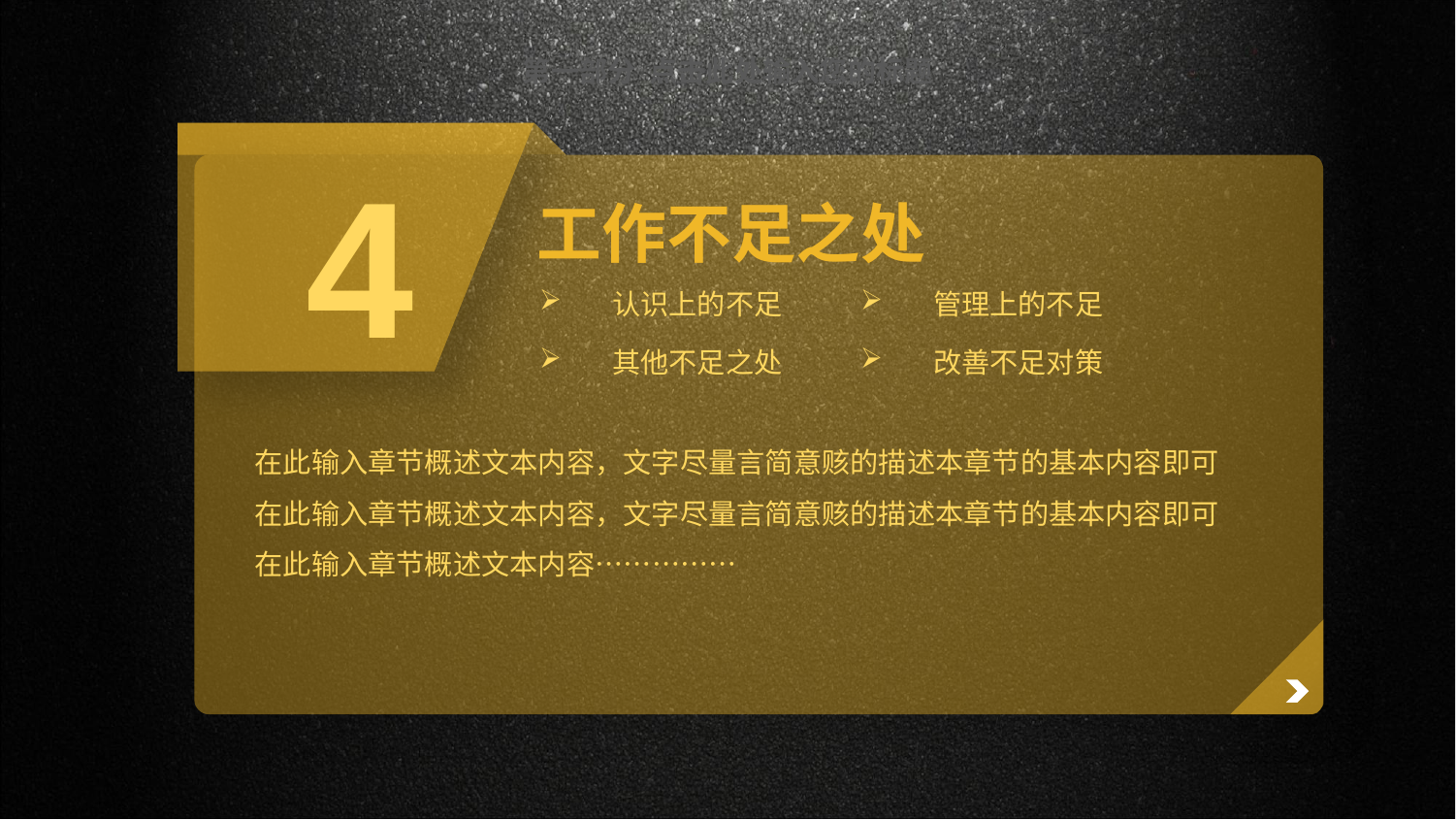

第一部分  点击此处输入您的标题

4

工作不足之处
认识上的不足
管理上的不足
其他不足之处
改善不足对策
在此输入章节概述文本内容，文字尽量言简意赅的描述本章节的基本内容即可在此输入章节概述文本内容，文字尽量言简意赅的描述本章节的基本内容即可在此输入章节概述文本内容……………